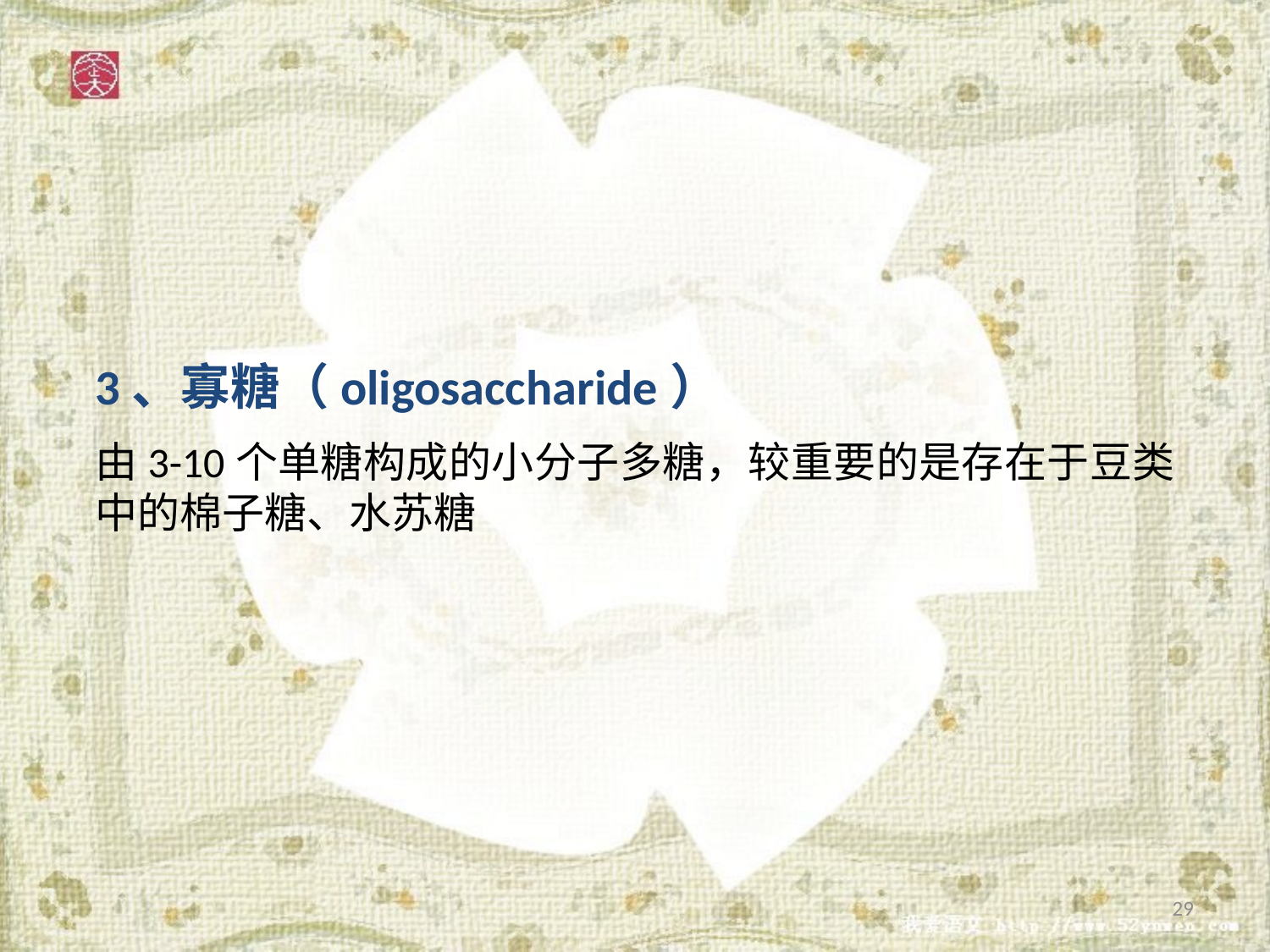

3、寡糖（oligosaccharide）
由3-10个单糖构成的小分子多糖，较重要的是存在于豆类中的棉子糖、水苏糖
29